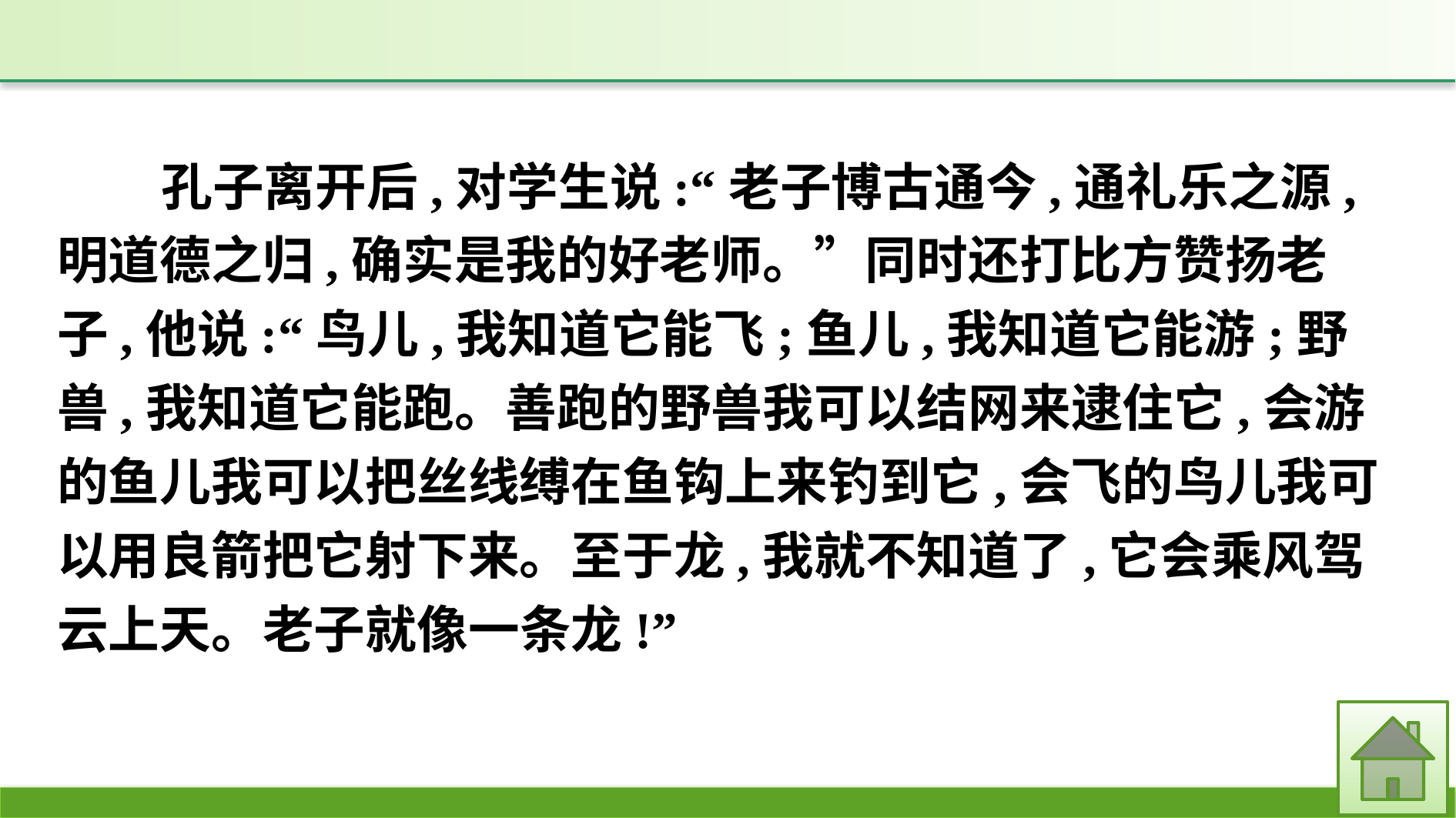

孔子离开后,对学生说:“老子博古通今,通礼乐之源,明道德之归,确实是我的好老师。”同时还打比方赞扬老子,他说:“鸟儿,我知道它能飞;鱼儿,我知道它能游;野兽,我知道它能跑。善跑的野兽我可以结网来逮住它,会游的鱼儿我可以把丝线缚在鱼钩上来钓到它,会飞的鸟儿我可以用良箭把它射下来。至于龙,我就不知道了,它会乘风驾云上天。老子就像一条龙!”